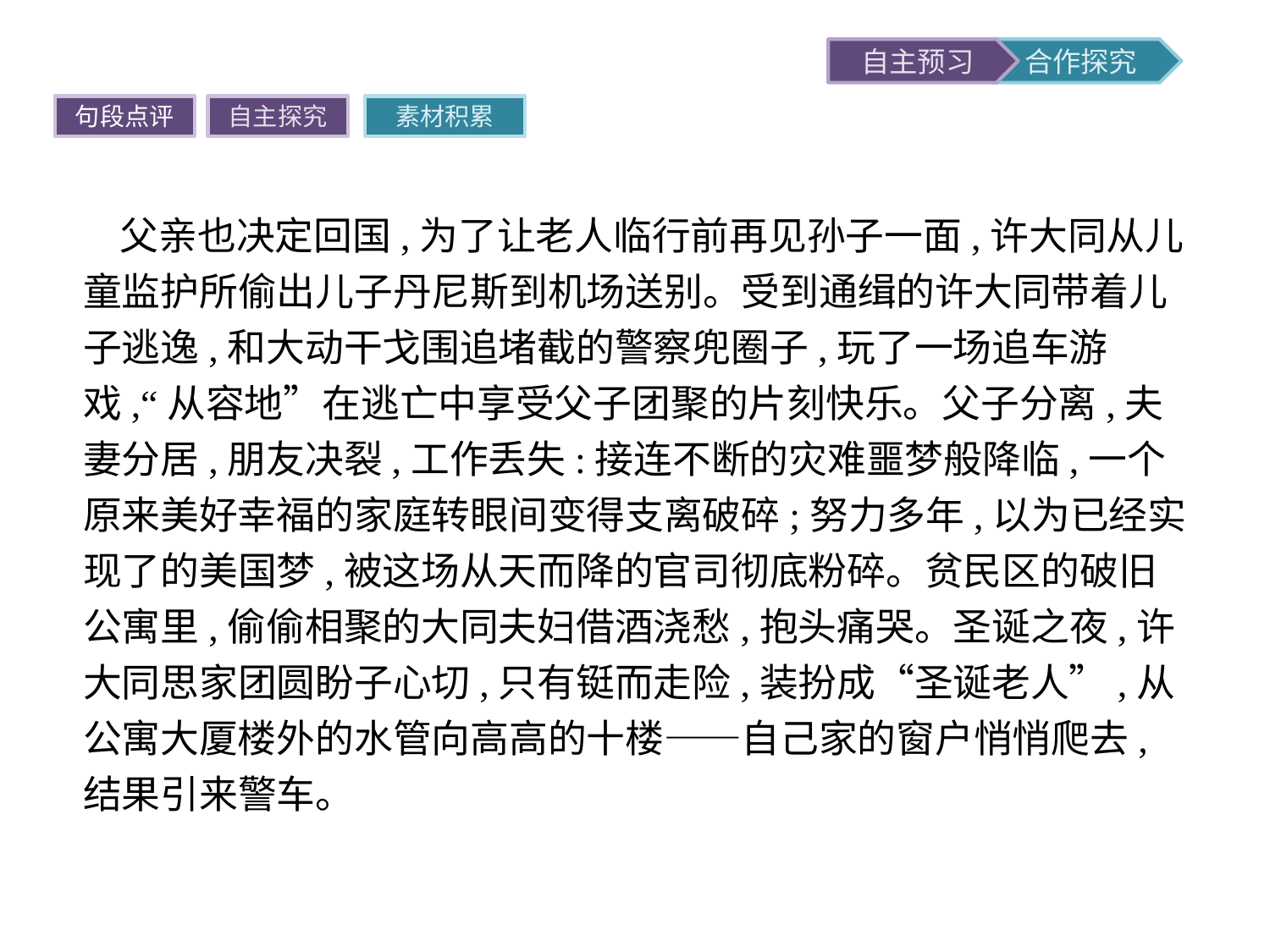

句段点评
自主探究
素材积累
父亲也决定回国,为了让老人临行前再见孙子一面,许大同从儿童监护所偷出儿子丹尼斯到机场送别。受到通缉的许大同带着儿子逃逸,和大动干戈围追堵截的警察兜圈子,玩了一场追车游戏,“从容地”在逃亡中享受父子团聚的片刻快乐。父子分离,夫妻分居,朋友决裂,工作丢失:接连不断的灾难噩梦般降临,一个原来美好幸福的家庭转眼间变得支离破碎;努力多年,以为已经实现了的美国梦,被这场从天而降的官司彻底粉碎。贫民区的破旧公寓里,偷偷相聚的大同夫妇借酒浇愁,抱头痛哭。圣诞之夜,许大同思家团圆盼子心切,只有铤而走险,装扮成“圣诞老人”,从公寓大厦楼外的水管向高高的十楼——自己家的窗户悄悄爬去,结果引来警车。